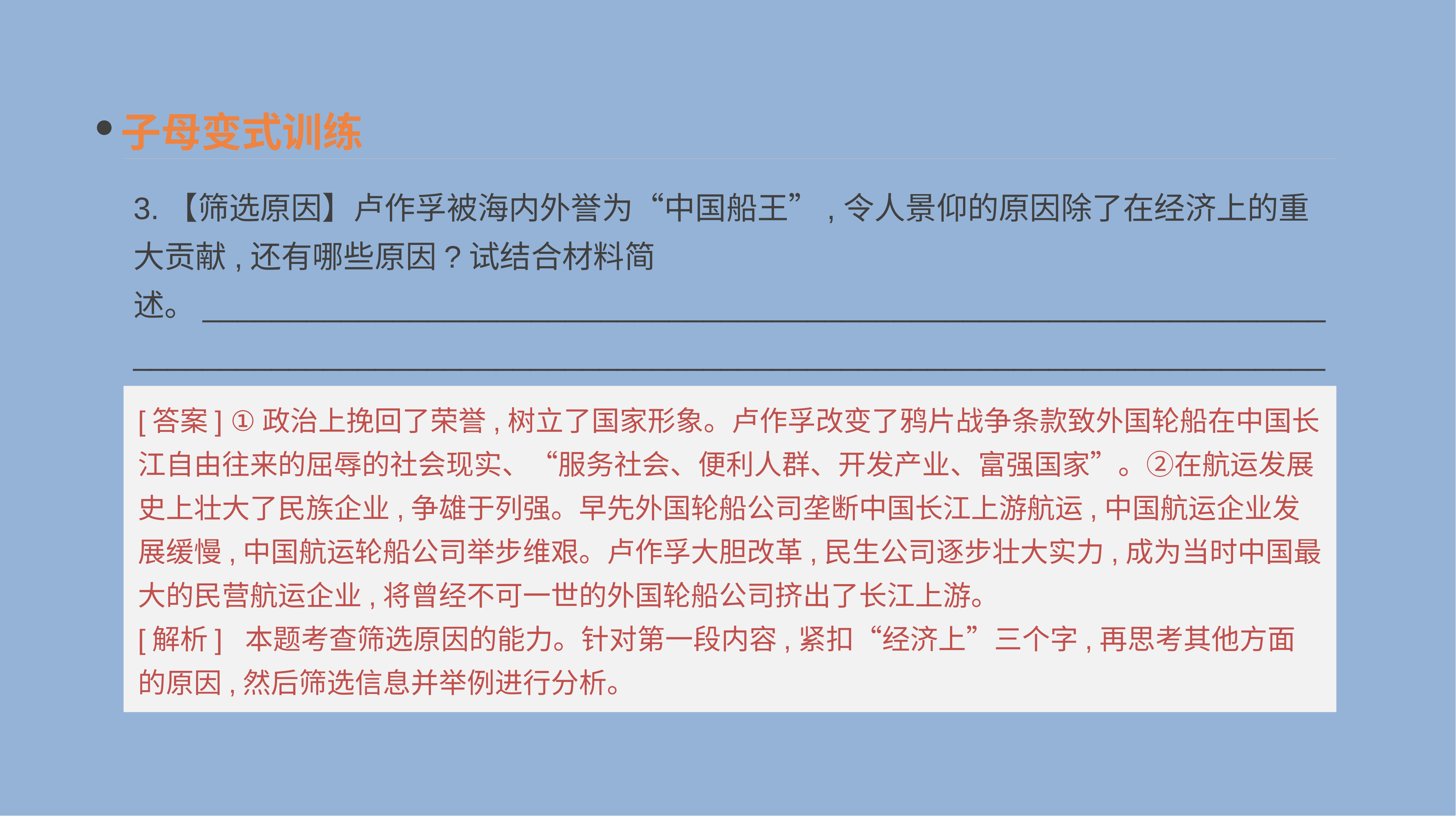

子母变式训练

3.【筛选原因】卢作孚被海内外誉为“中国船王”,令人景仰的原因除了在经济上的重大贡献,还有哪些原因?试结合材料简述。__________________________________________________________________________________________________________________________________________________________________________

[答案] ①政治上挽回了荣誉,树立了国家形象。卢作孚改变了鸦片战争条款致外国轮船在中国长江自由往来的屈辱的社会现实、“服务社会、便利人群、开发产业、富强国家”。②在航运发展史上壮大了民族企业,争雄于列强。早先外国轮船公司垄断中国长江上游航运,中国航运企业发展缓慢,中国航运轮船公司举步维艰。卢作孚大胆改革,民生公司逐步壮大实力,成为当时中国最大的民营航运企业,将曾经不可一世的外国轮船公司挤出了长江上游。
[解析]  本题考查筛选原因的能力。针对第一段内容,紧扣“经济上”三个字,再思考其他方面的原因,然后筛选信息并举例进行分析。